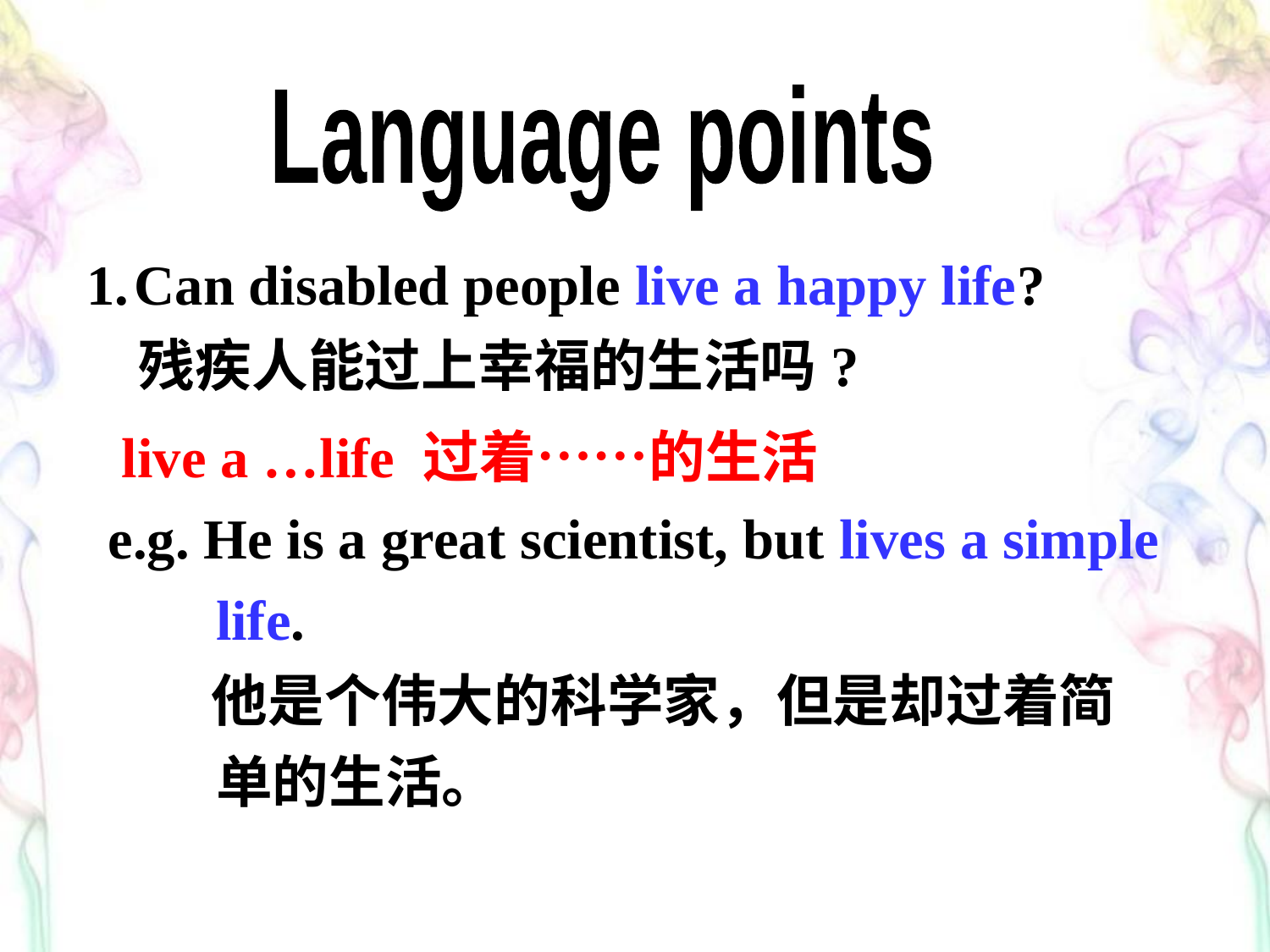

Language points
Can disabled people live a happy life?
   残疾人能过上幸福的生活吗?
 live a …life 过着……的生活
e.g. He is a great scientist, but lives a simple life.
       他是个伟大的科学家，但是却过着简单的生活。